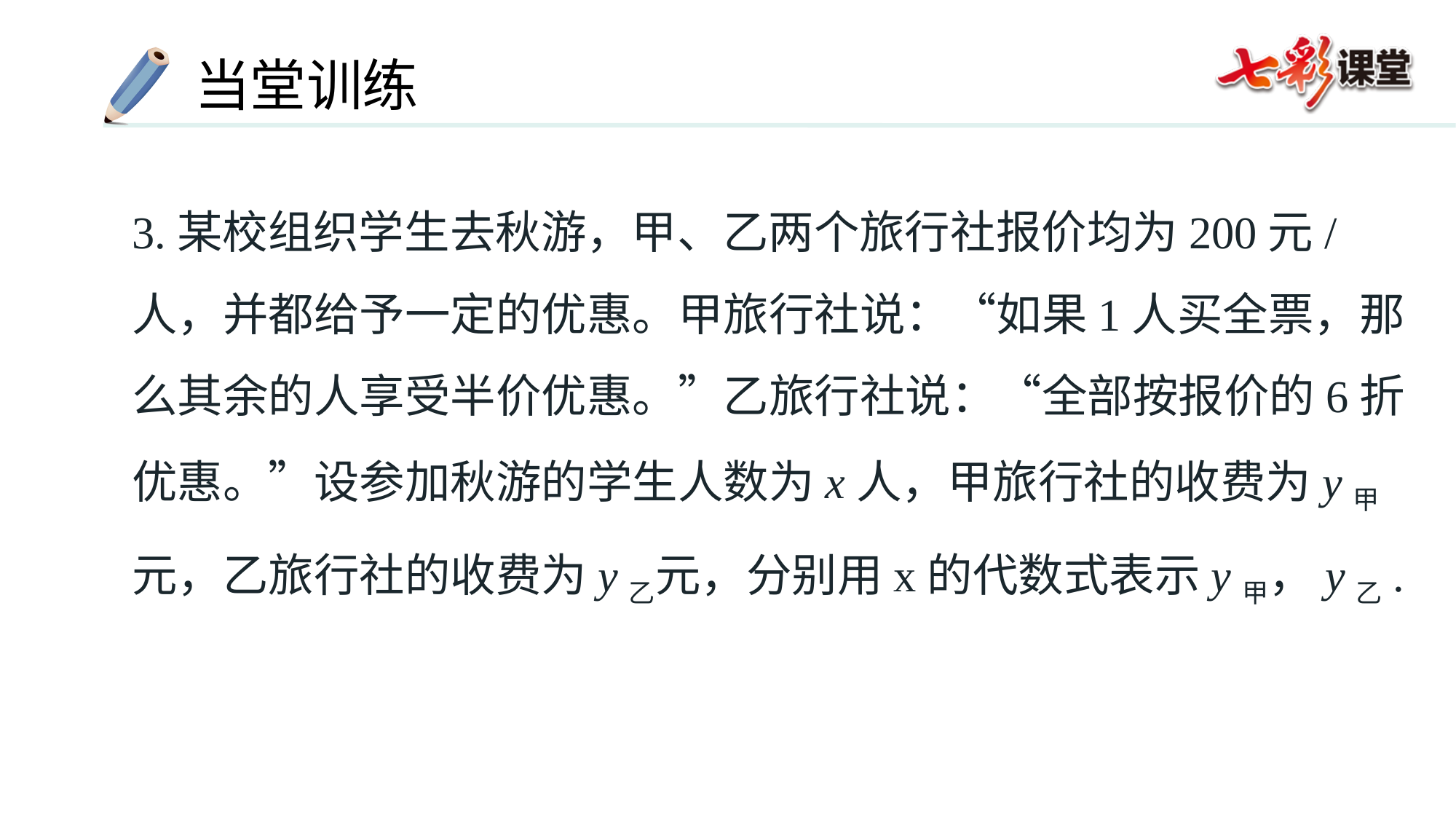

3.某校组织学生去秋游，甲、乙两个旅行社报价均为200元/人，并都给予一定的优惠。甲旅行社说：“如果1人买全票，那么其余的人享受半价优惠。”乙旅行社说：“全部按报价的6折优惠。”设参加秋游的学生人数为x人，甲旅行社的收费为y甲元，乙旅行社的收费为y乙元，分别用x的代数式表示y甲，y乙.